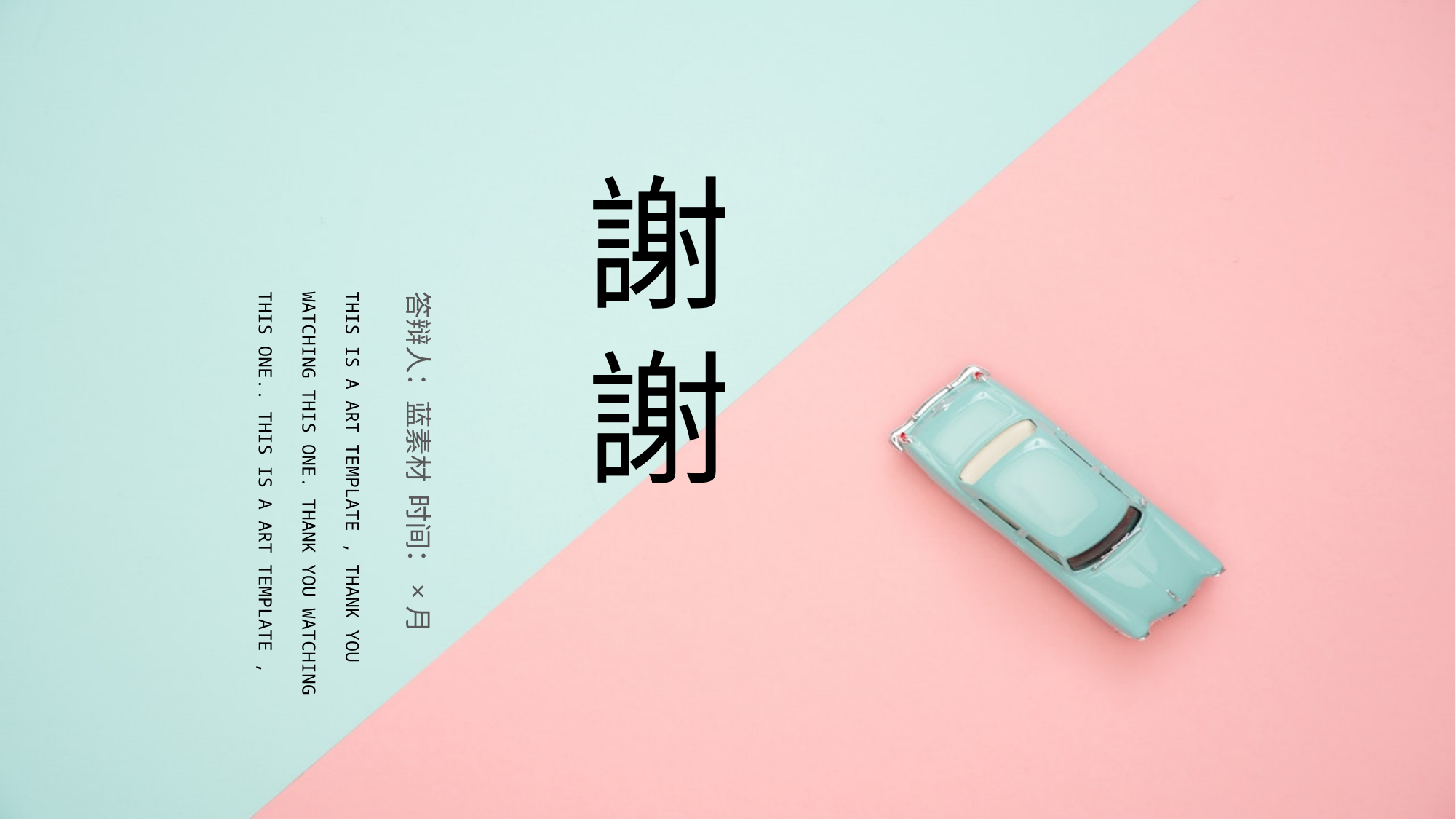

謝謝
THIS IS A ART TEMPLATE , THANK YOU WATCHING THIS ONE. THANK YOU WATCHING THIS ONE.. THIS IS A ART TEMPLATE ,
答辩人：蓝素材  时间：×月